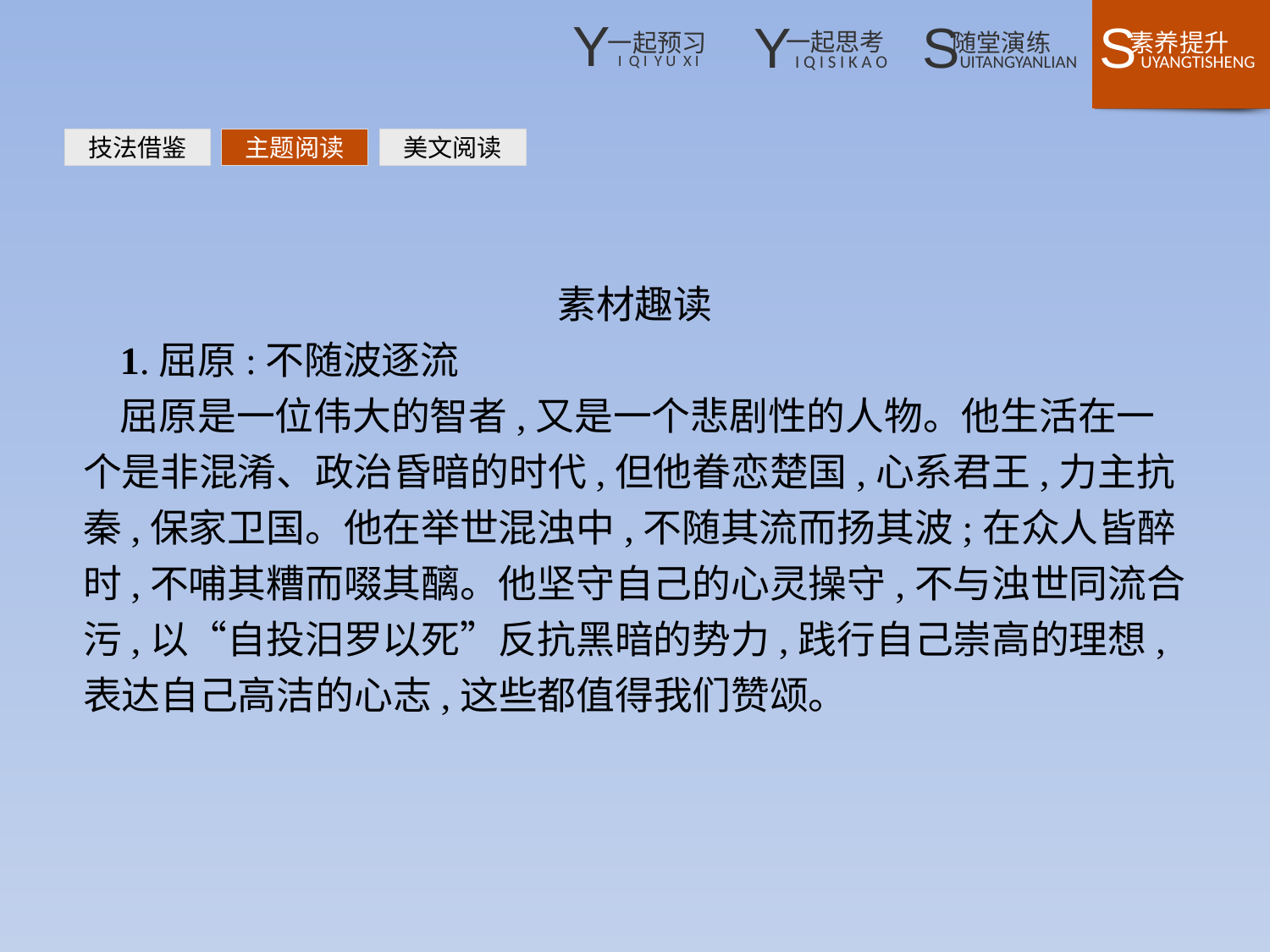

技法借鉴
主题阅读
美文阅读
素材趣读
1.屈原:不随波逐流
屈原是一位伟大的智者,又是一个悲剧性的人物。他生活在一个是非混淆、政治昏暗的时代,但他眷恋楚国,心系君王,力主抗秦,保家卫国。他在举世混浊中,不随其流而扬其波;在众人皆醉时,不哺其糟而啜其醨。他坚守自己的心灵操守,不与浊世同流合污,以“自投汨罗以死”反抗黑暗的势力,践行自己崇高的理想,表达自己高洁的心志,这些都值得我们赞颂。